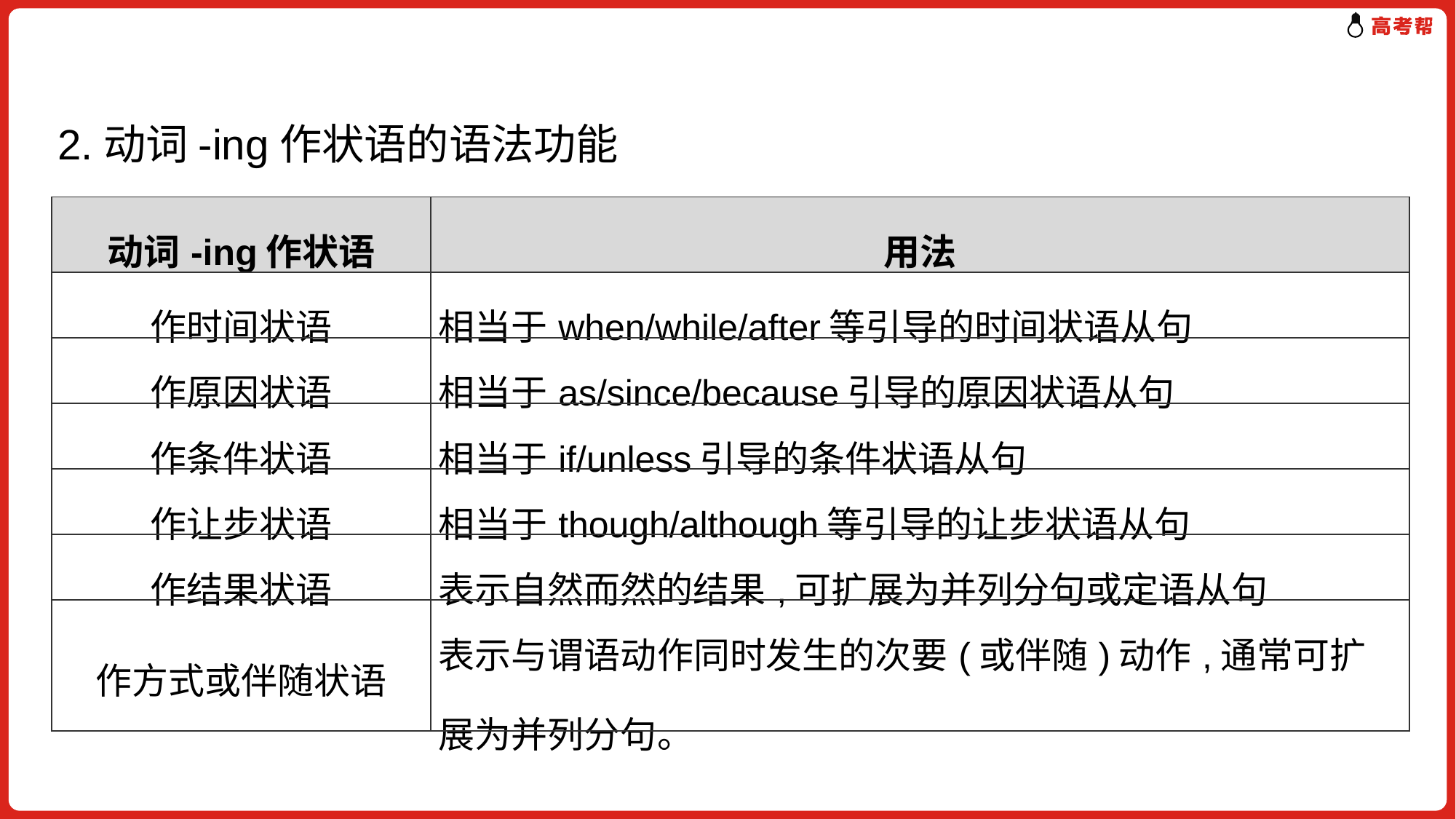

2.动词-ing作状语的语法功能
| 动词-ing作状语 | 用法 |
| --- | --- |
| 作时间状语 | 相当于when/while/after等引导的时间状语从句 |
| 作原因状语 | 相当于as/since/because引导的原因状语从句 |
| 作条件状语 | 相当于if/unless引导的条件状语从句 |
| 作让步状语 | 相当于though/although等引导的让步状语从句 |
| 作结果状语 | 表示自然而然的结果,可扩展为并列分句或定语从句 |
| 作方式或伴随状语 | 表示与谓语动作同时发生的次要(或伴随)动作,通常可扩展为并列分句。 |